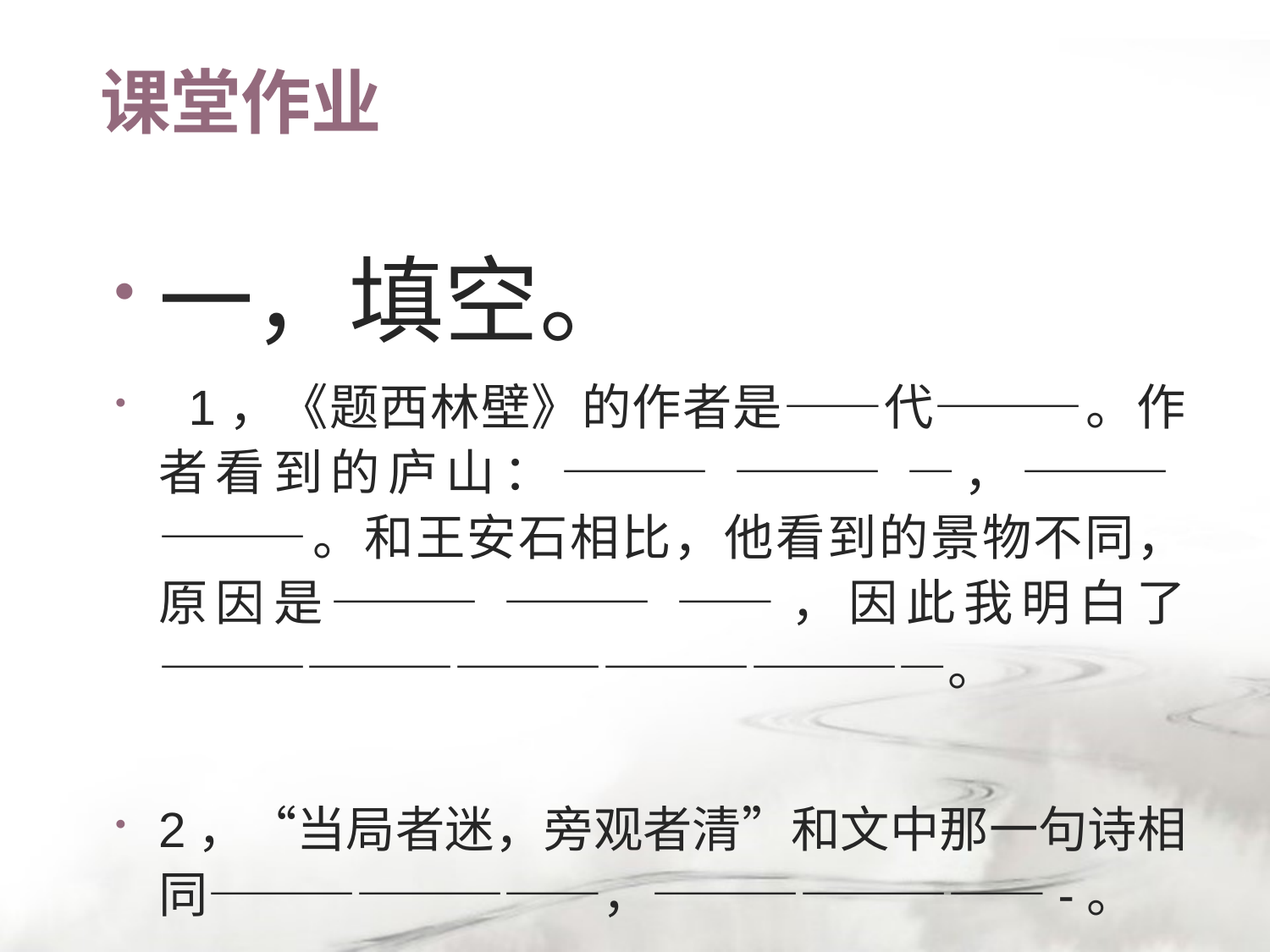

# 课堂作业
一，填空。
  1，《题西林壁》的作者是——代———。作者看到的庐山：———————，——————。和王安石相比，他看到的景物不同，原因是————————，因此我明白了————————————————。

2，“当局者迷，旁观者清”和文中那一句诗相同————————，————————-。